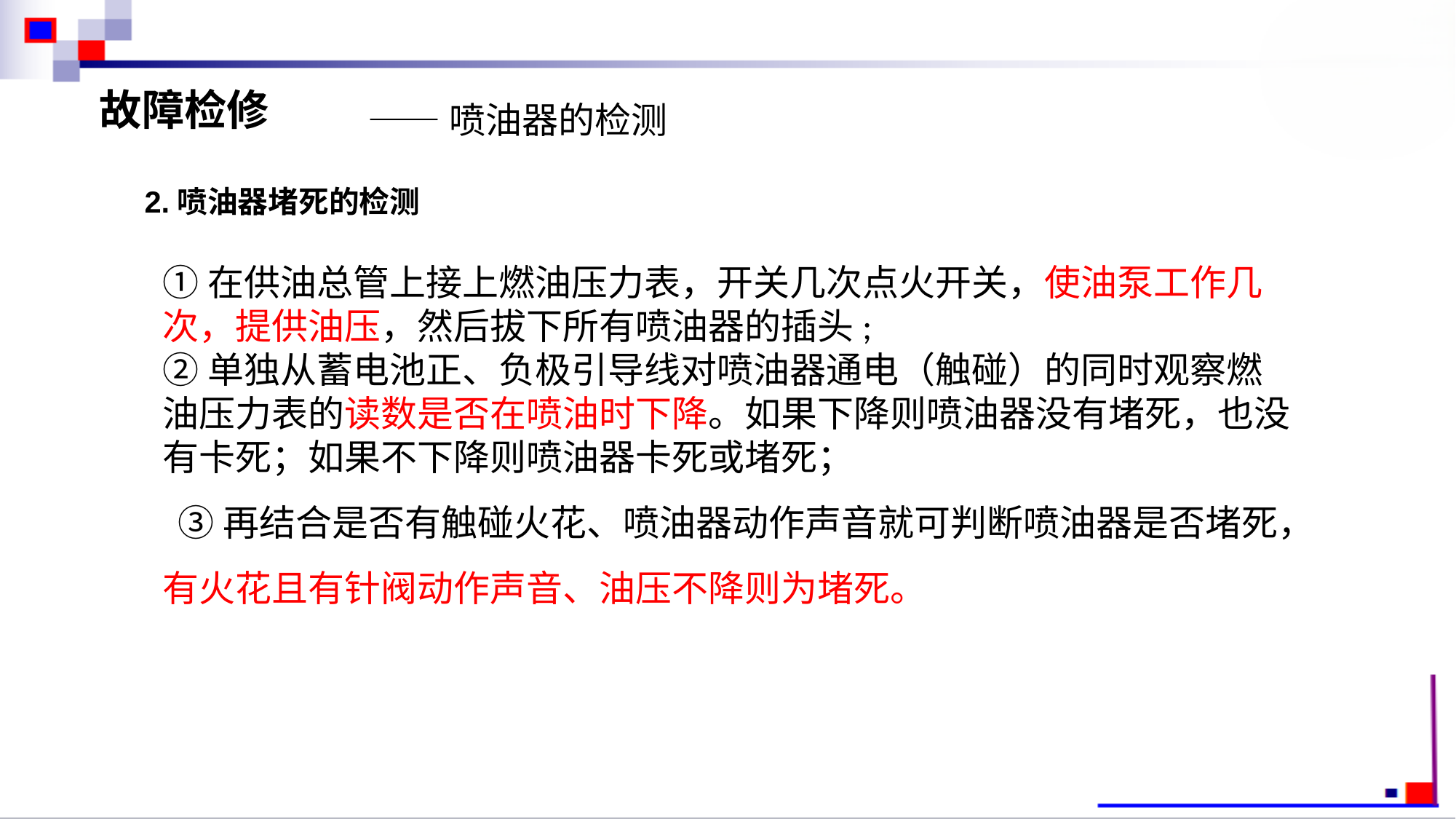

故障检修
——喷油器的检测
2.喷油器堵死的检测
①在供油总管上接上燃油压力表，开关几次点火开关，使油泵工作几次，提供油压，然后拔下所有喷油器的插头;②单独从蓄电池正、负极引导线对喷油器通电（触碰）的同时观察燃油压力表的读数是否在喷油时下降。如果下降则喷油器没有堵死，也没有卡死；如果不下降则喷油器卡死或堵死；③再结合是否有触碰火花、喷油器动作声音就可判断喷油器是否堵死，有火花且有针阀动作声音、油压不降则为堵死。